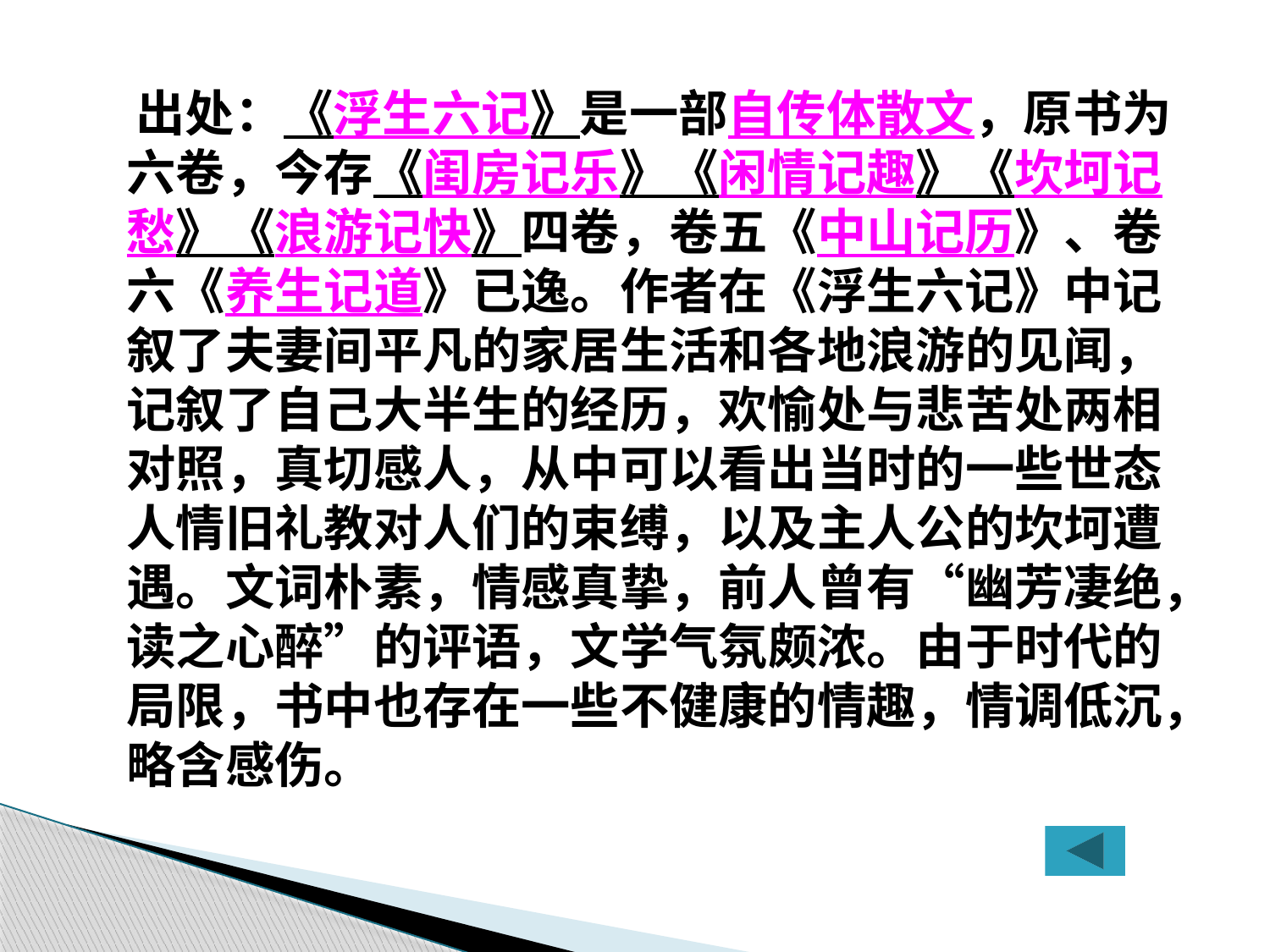

出处：《浮生六记》是一部自传体散文，原书为六卷，今存《闺房记乐》《闲情记趣》《坎坷记愁》《浪游记快》四卷，卷五《中山记历》、卷六《养生记道》已逸。作者在《浮生六记》中记叙了夫妻间平凡的家居生活和各地浪游的见闻，记叙了自己大半生的经历，欢愉处与悲苦处两相对照，真切感人，从中可以看出当时的一些世态人情旧礼教对人们的束缚，以及主人公的坎坷遭遇。文词朴素，情感真挚，前人曾有“幽芳凄绝，读之心醉”的评语，文学气氛颇浓。由于时代的局限，书中也存在一些不健康的情趣，情调低沉，略含感伤。